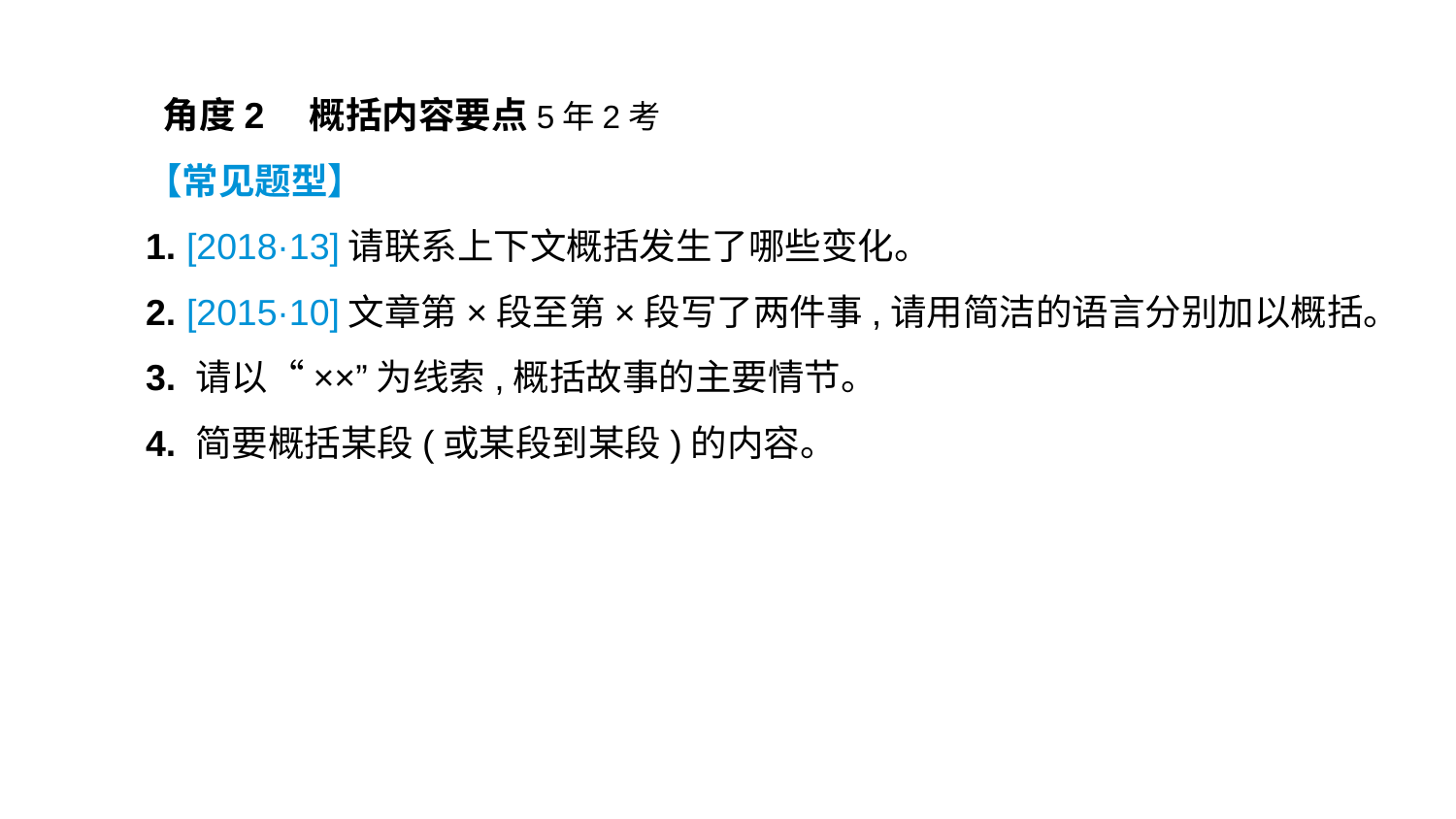

角度2　概括内容要点5年2考
【常见题型】
1. [2018·13]请联系上下文概括发生了哪些变化。
2. [2015·10]文章第×段至第×段写了两件事,请用简洁的语言分别加以概括。
3. 请以“××”为线索,概括故事的主要情节。
4. 简要概括某段(或某段到某段)的内容。